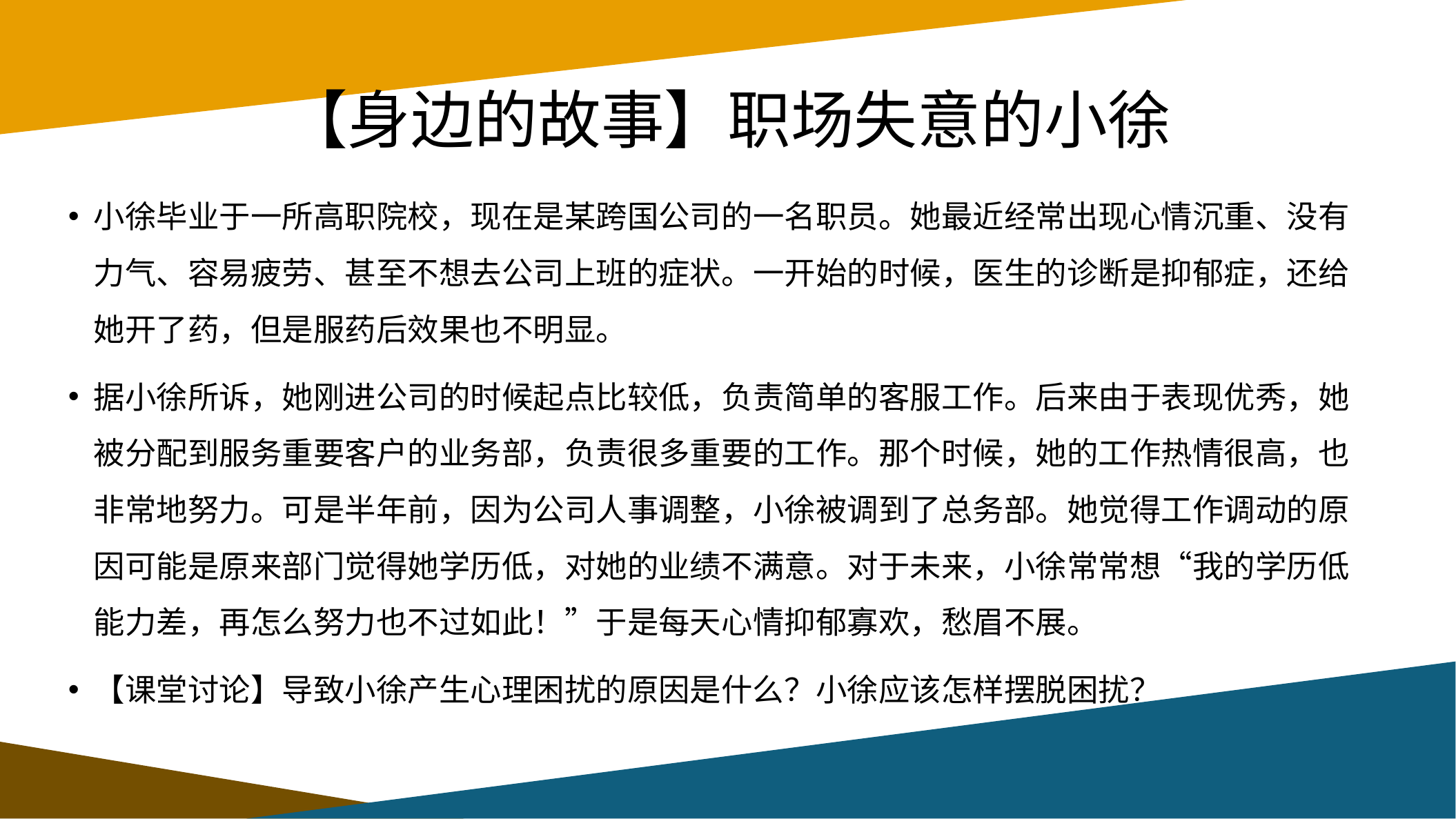

# 【身边的故事】职场失意的小徐
小徐毕业于一所高职院校，现在是某跨国公司的一名职员。她最近经常出现心情沉重、没有力气、容易疲劳、甚至不想去公司上班的症状。一开始的时候，医生的诊断是抑郁症，还给她开了药，但是服药后效果也不明显。
据小徐所诉，她刚进公司的时候起点比较低，负责简单的客服工作。后来由于表现优秀，她被分配到服务重要客户的业务部，负责很多重要的工作。那个时候，她的工作热情很高，也非常地努力。可是半年前，因为公司人事调整，小徐被调到了总务部。她觉得工作调动的原因可能是原来部门觉得她学历低，对她的业绩不满意。对于未来，小徐常常想“我的学历低能力差，再怎么努力也不过如此！”于是每天心情抑郁寡欢，愁眉不展。
【课堂讨论】导致小徐产生心理困扰的原因是什么？小徐应该怎样摆脱困扰？